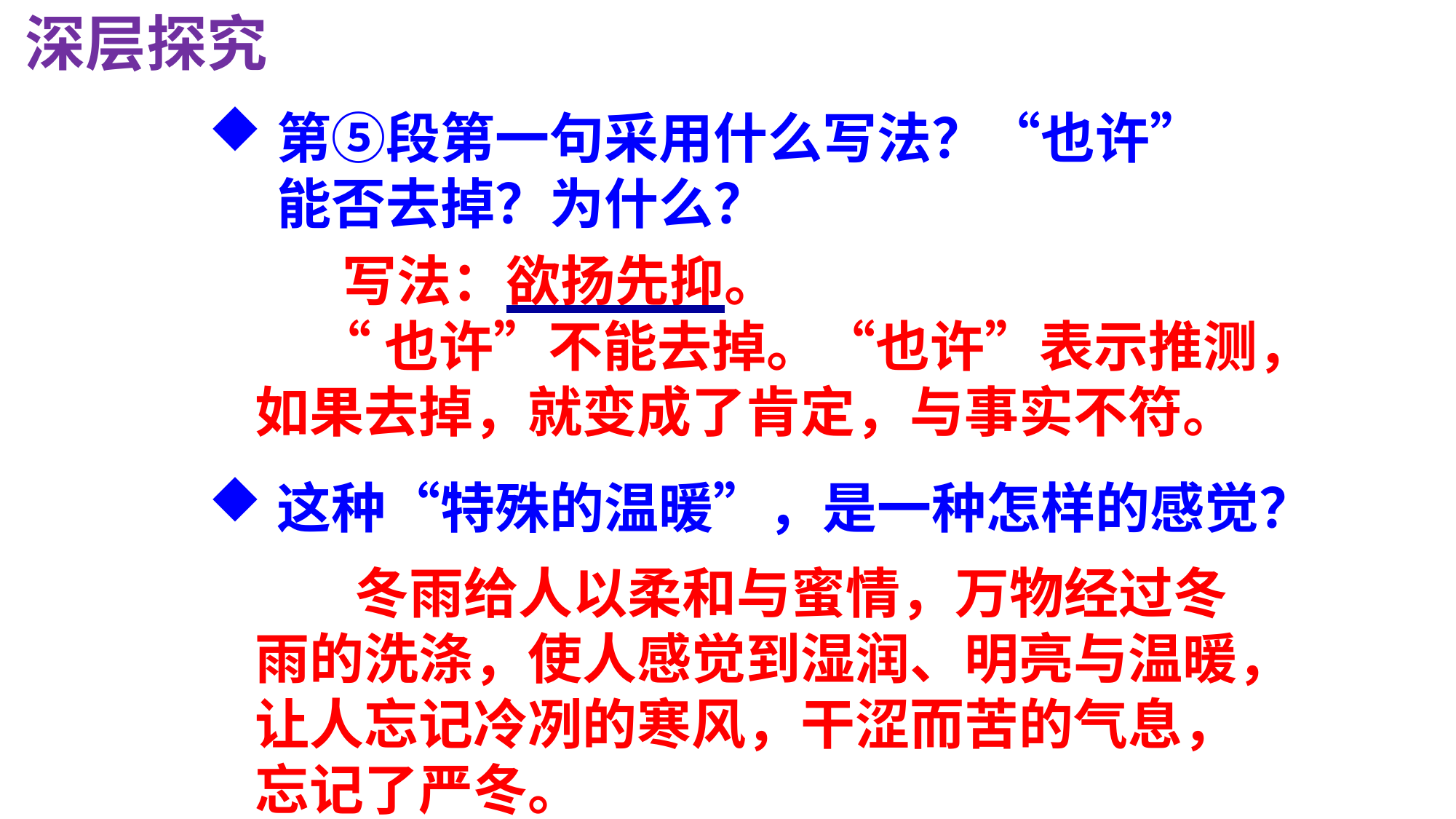

深层探究
第⑤段第一句采用什么写法？“也许”能否去掉？为什么？
      写法：欲扬先抑。
     “也许”不能去掉。“也许”表示推测，如果去掉，就变成了肯定，与事实不符。
这种“特殊的温暖”，是一种怎样的感觉？
       冬雨给人以柔和与蜜情，万物经过冬雨的洗涤，使人感觉到湿润、明亮与温暖，让人忘记冷冽的寒风，干涩而苦的气息，忘记了严冬。